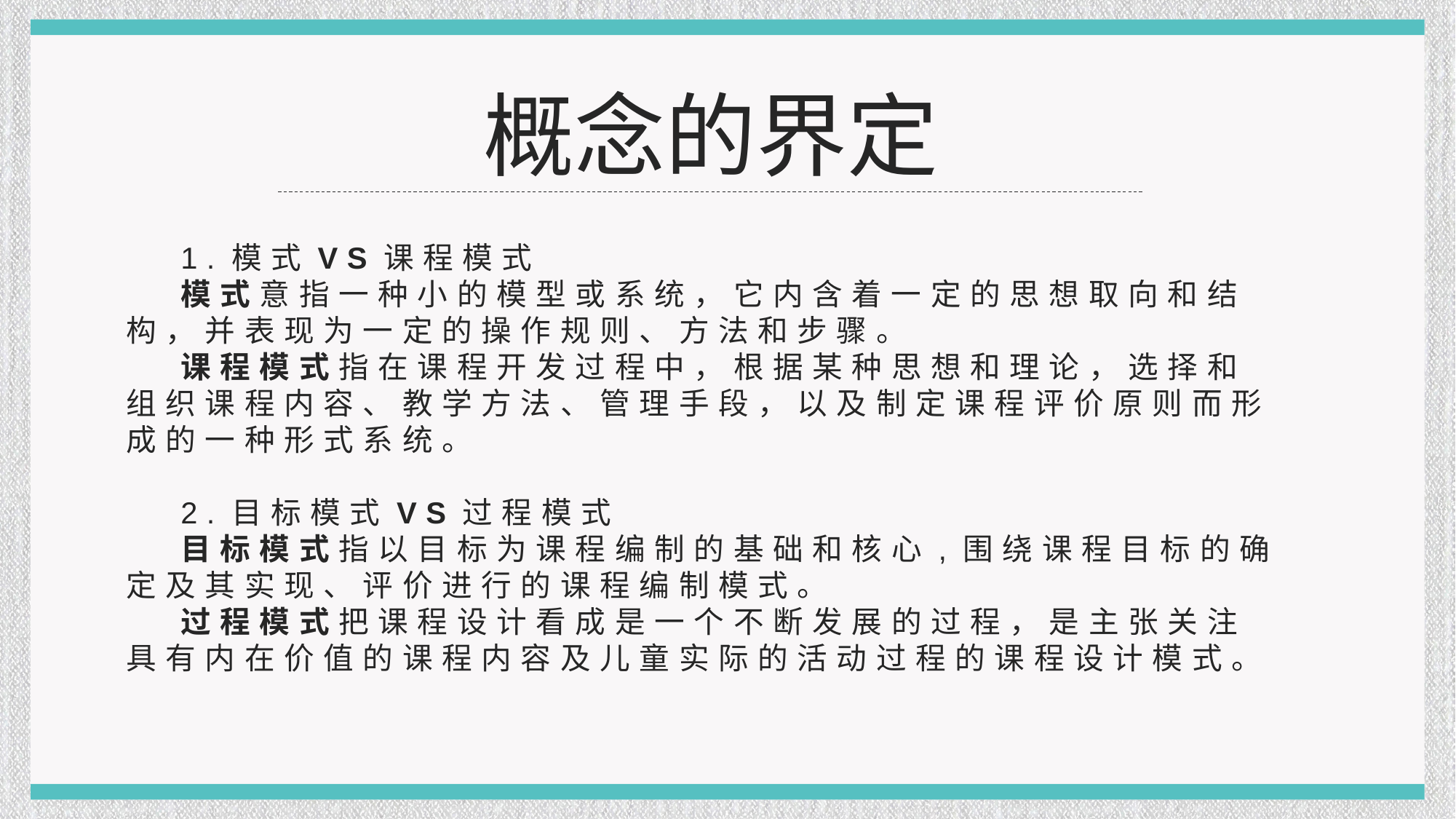

概念的界定
1.模式VS课程模式
模式意指一种小的模型或系统，它内含着一定的思想取向和结构，并表现为一定的操作规则、方法和步骤。
课程模式指在课程开发过程中，根据某种思想和理论，选择和组织课程内容、教学方法、管理手段，以及制定课程评价原则而形成的一种形式系统。

2.目标模式VS过程模式
目标模式指以目标为课程编制的基础和核心,围绕课程目标的确定及其实现、评价进行的课程编制模式。
过程模式把课程设计看成是一个不断发展的过程，是主张关注具有内在价值的课程内容及儿童实际的活动过程的课程设计模式。